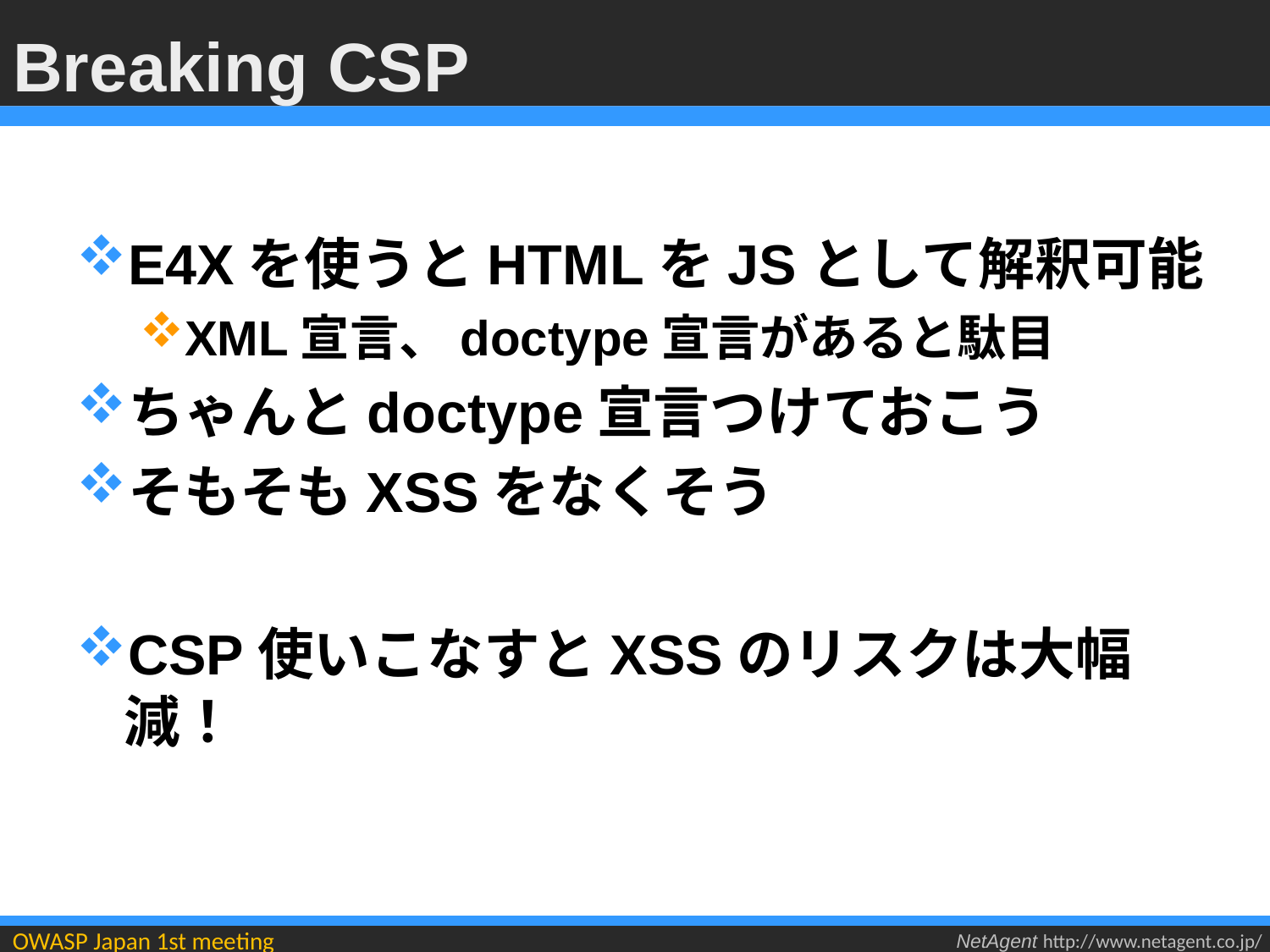

# Breaking CSP
E4Xを使うとHTMLをJSとして解釈可能
XML宣言、doctype宣言があると駄目
ちゃんとdoctype宣言つけておこう
そもそもXSSをなくそう

CSP使いこなすとXSSのリスクは大幅減！